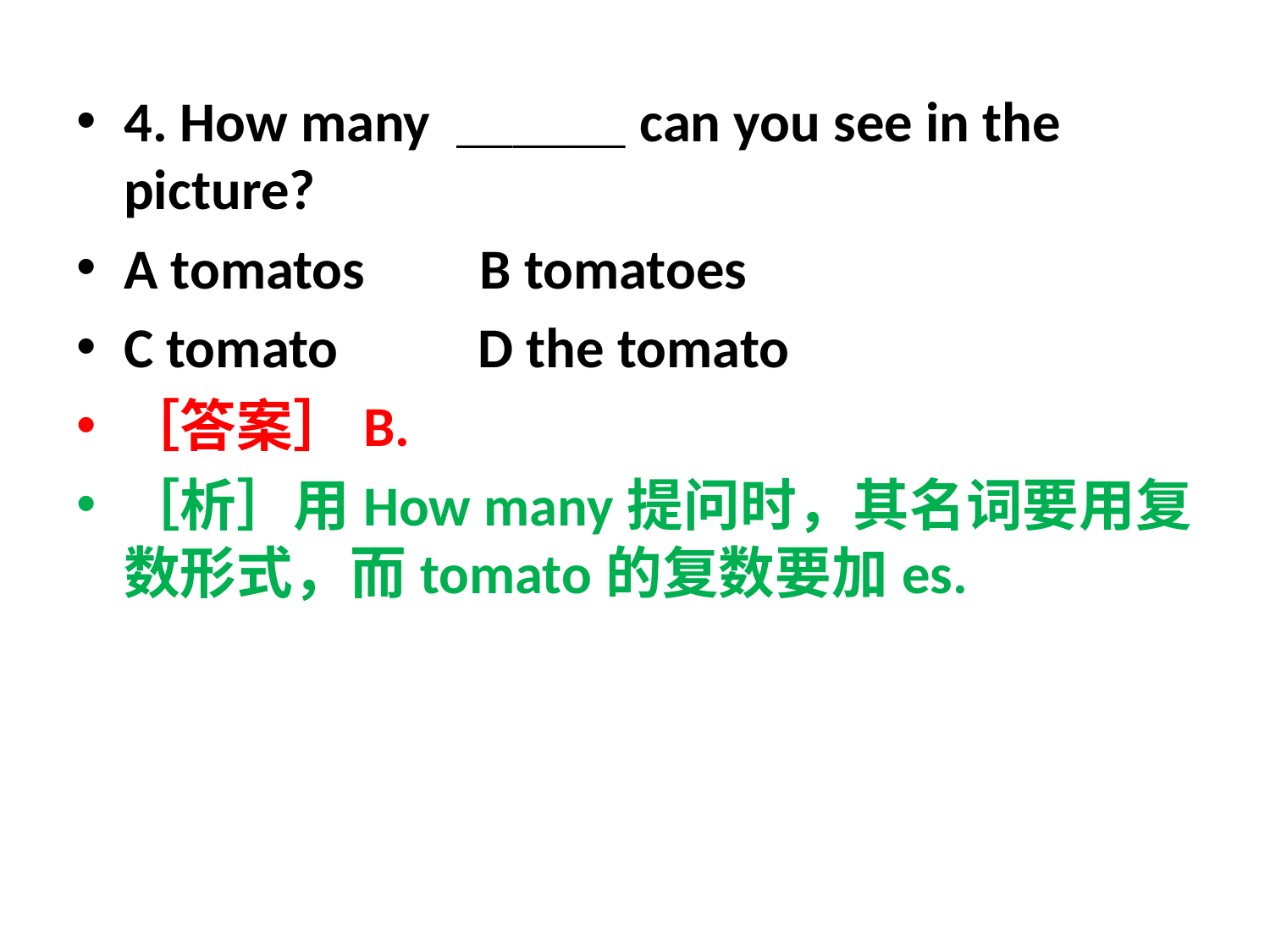

4. How many ＿＿＿can you see in the picture?
A tomatos         B tomatoes
C tomato           D the tomato
［答案］B.
［析］用How many提问时，其名词要用复数形式，而tomato的复数要加es.